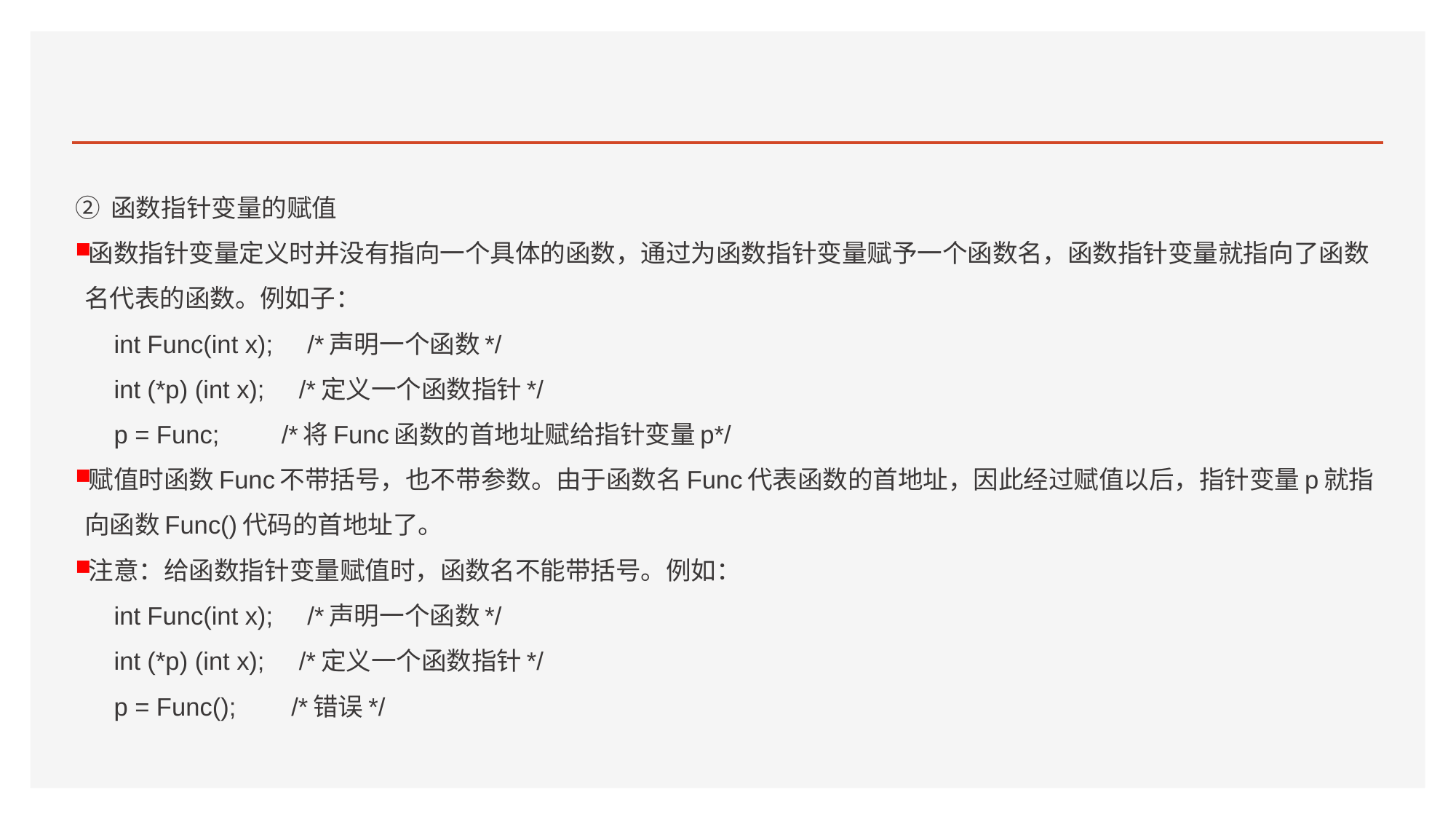

#
② 函数指针变量的赋值
函数指针变量定义时并没有指向一个具体的函数，通过为函数指针变量赋予一个函数名，函数指针变量就指向了函数名代表的函数。例如子：
int Func(int x);     /*声明一个函数*/
int (*p) (int x);     /*定义一个函数指针*/
p = Func;         /*将Func函数的首地址赋给指针变量p*/
赋值时函数Func不带括号，也不带参数。由于函数名Func代表函数的首地址，因此经过赋值以后，指针变量p就指向函数Func()代码的首地址了。
注意：给函数指针变量赋值时，函数名不能带括号。例如：
int Func(int x);     /*声明一个函数*/
int (*p) (int x);     /*定义一个函数指针*/
p = Func();        /*错误*/